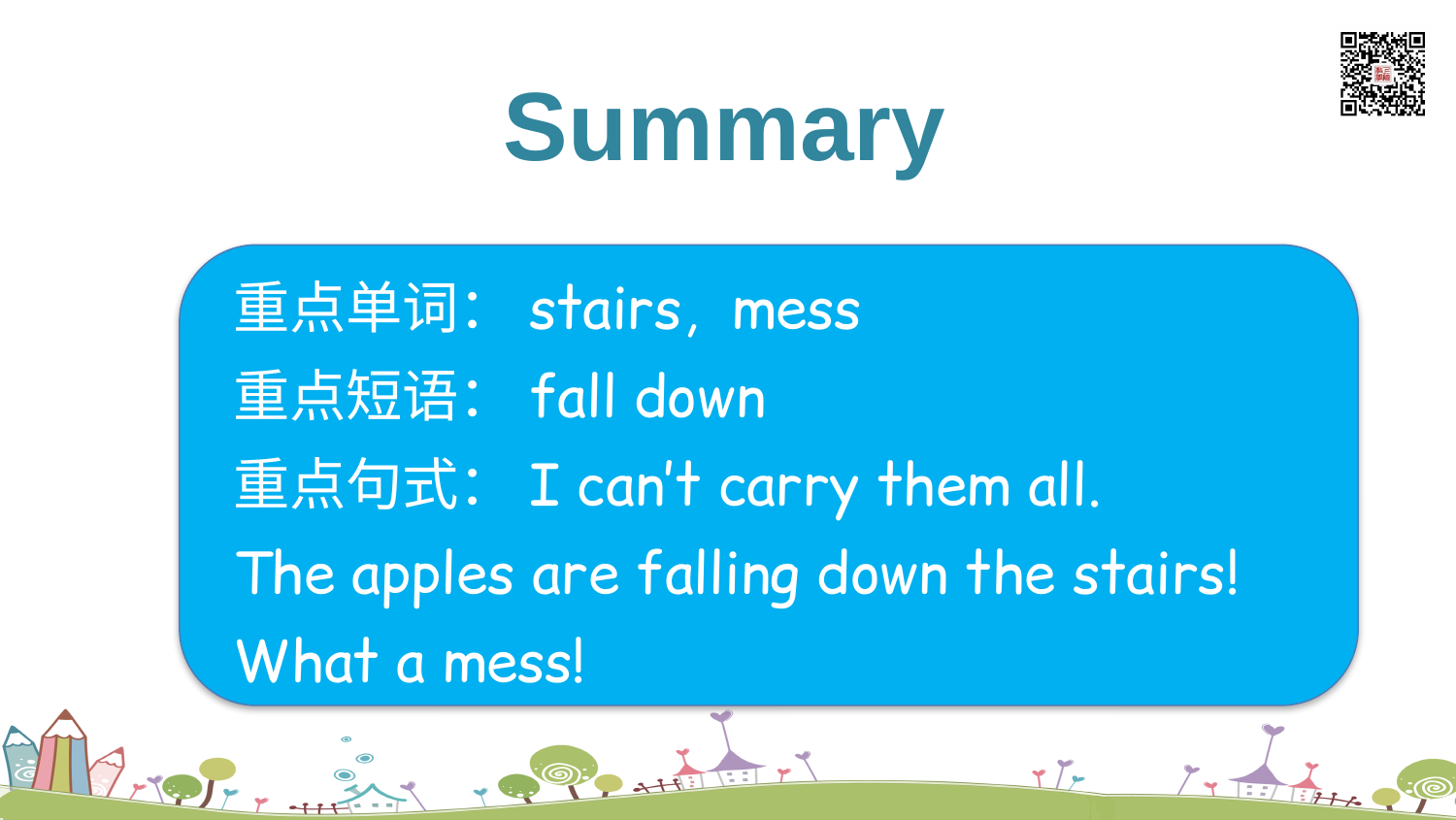

listen and say
Summary

重点单词：stairs,  mess
重点短语：fall down
重点句式：I can’t carry them all.
The apples are falling down the stairs!
What a mess!